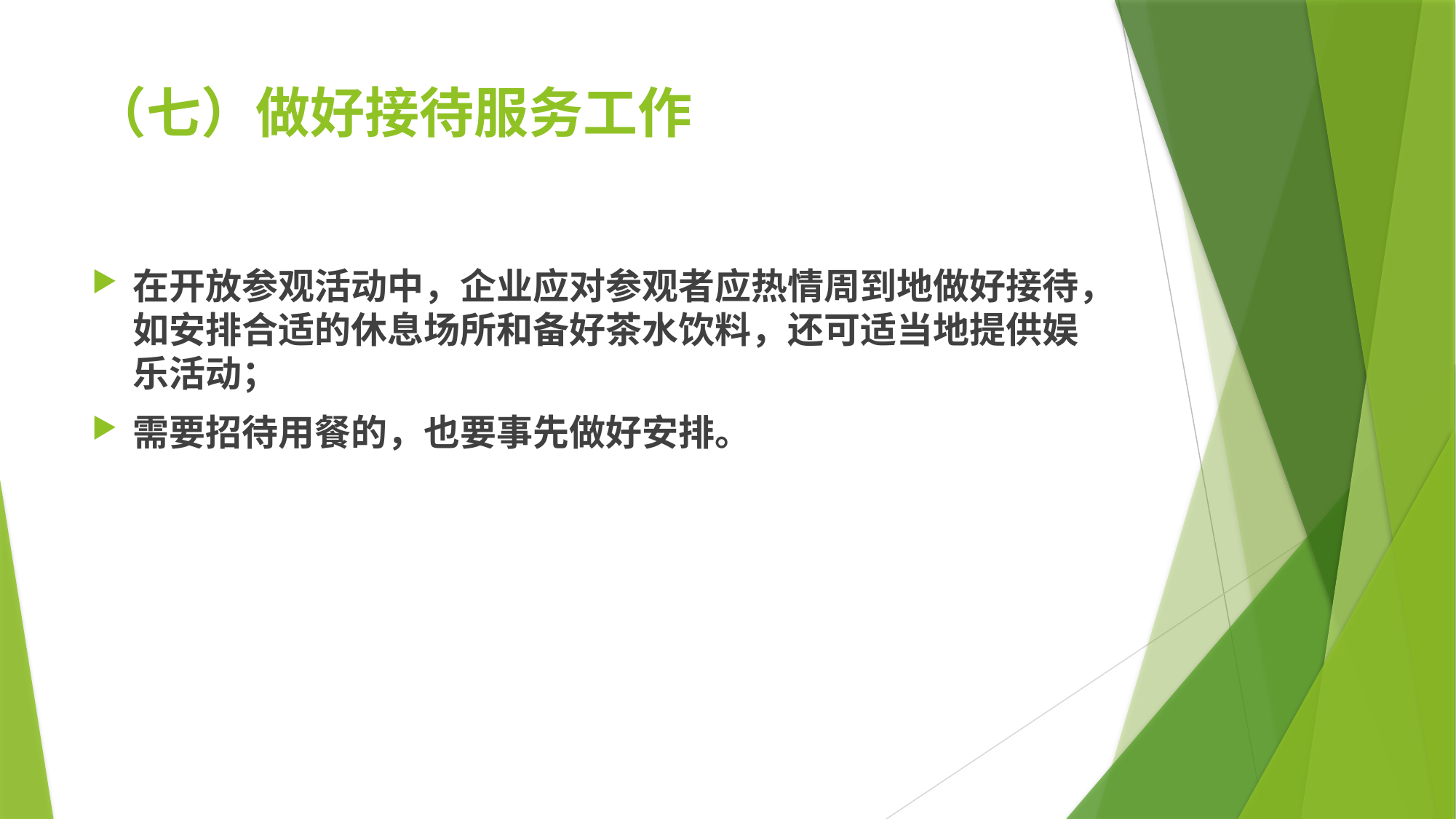

# （七）做好接待服务工作
在开放参观活动中，企业应对参观者应热情周到地做好接待，如安排合适的休息场所和备好茶水饮料，还可适当地提供娱乐活动；
需要招待用餐的，也要事先做好安排。